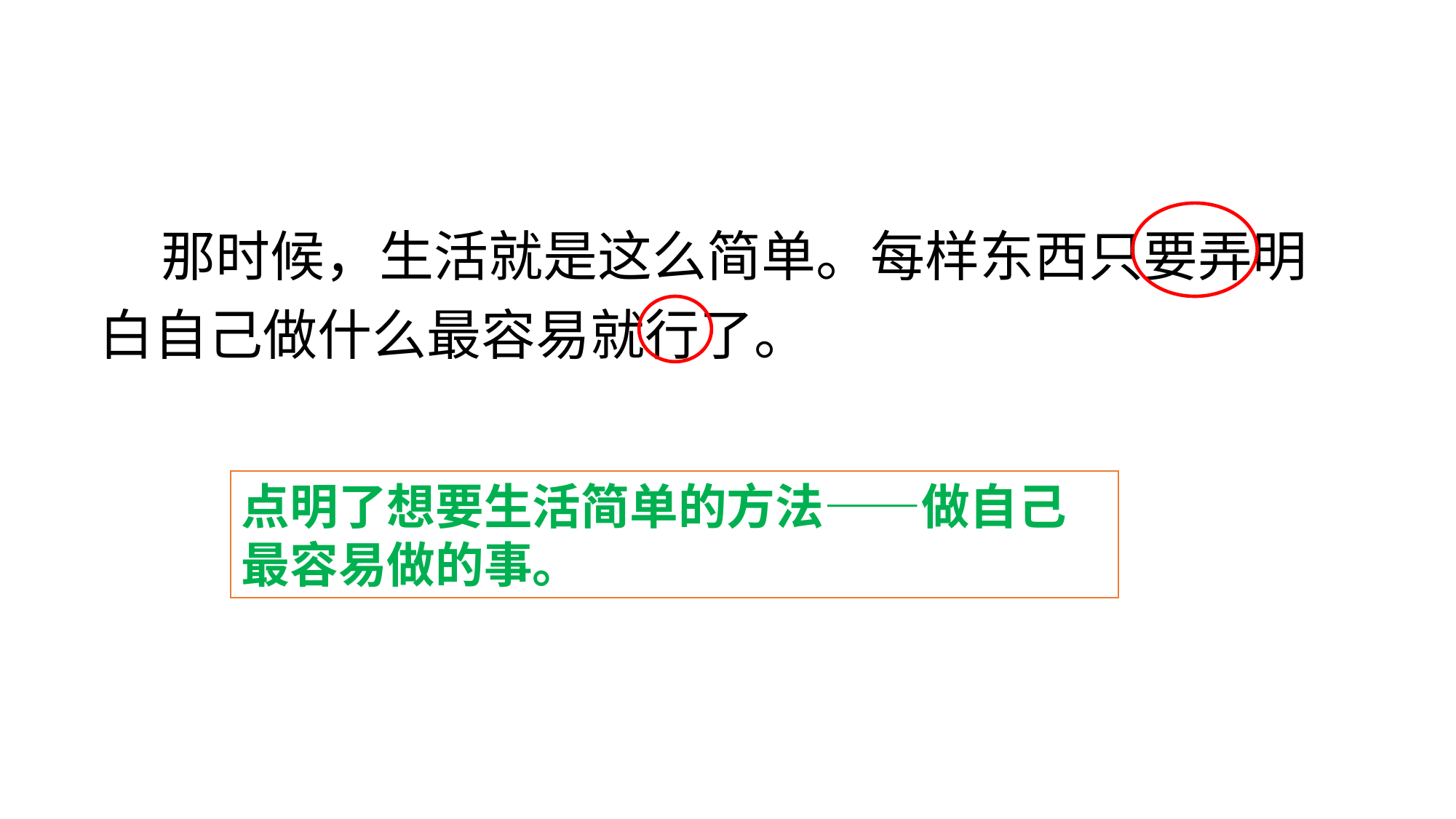

那时候，生活就是这么简单。每样东西只要弄明白自己做什么最容易就行了。

点明了想要生活简单的方法——做自己最容易做的事。